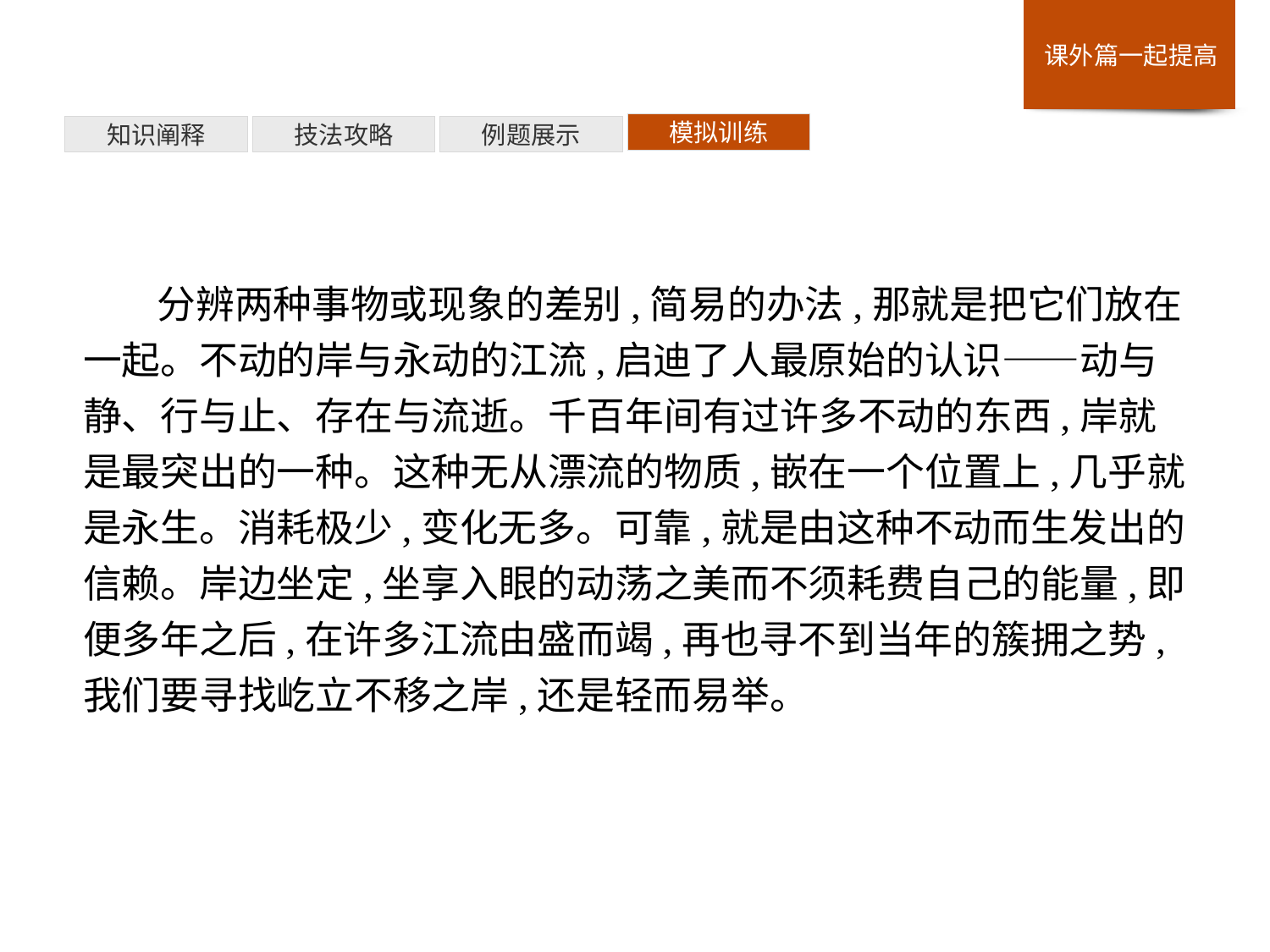

模拟训练
例题展示
技法攻略
知识阐释
分辨两种事物或现象的差别,简易的办法,那就是把它们放在一起。不动的岸与永动的江流,启迪了人最原始的认识——动与静、行与止、存在与流逝。千百年间有过许多不动的东西,岸就是最突出的一种。这种无从漂流的物质,嵌在一个位置上,几乎就是永生。消耗极少,变化无多。可靠,就是由这种不动而生发出的信赖。岸边坐定,坐享入眼的动荡之美而不须耗费自己的能量,即便多年之后,在许多江流由盛而竭,再也寻不到当年的簇拥之势,我们要寻找屹立不移之岸,还是轻而易举。